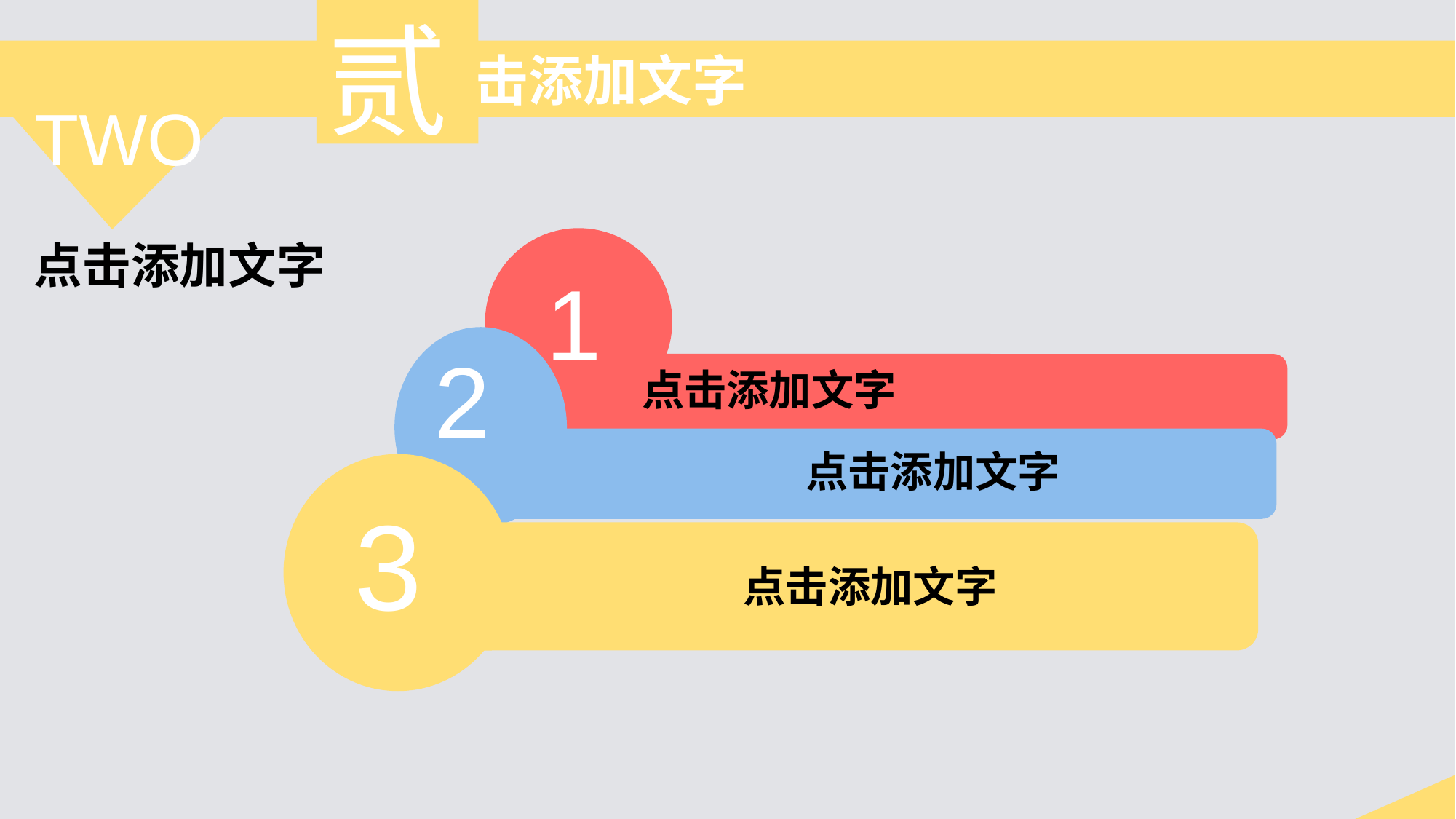

贰
                                                                 点击添加文字

TWO
 1

点击添加文字
点击添加文字

2

         点击添加文字

3

        点击添加文字